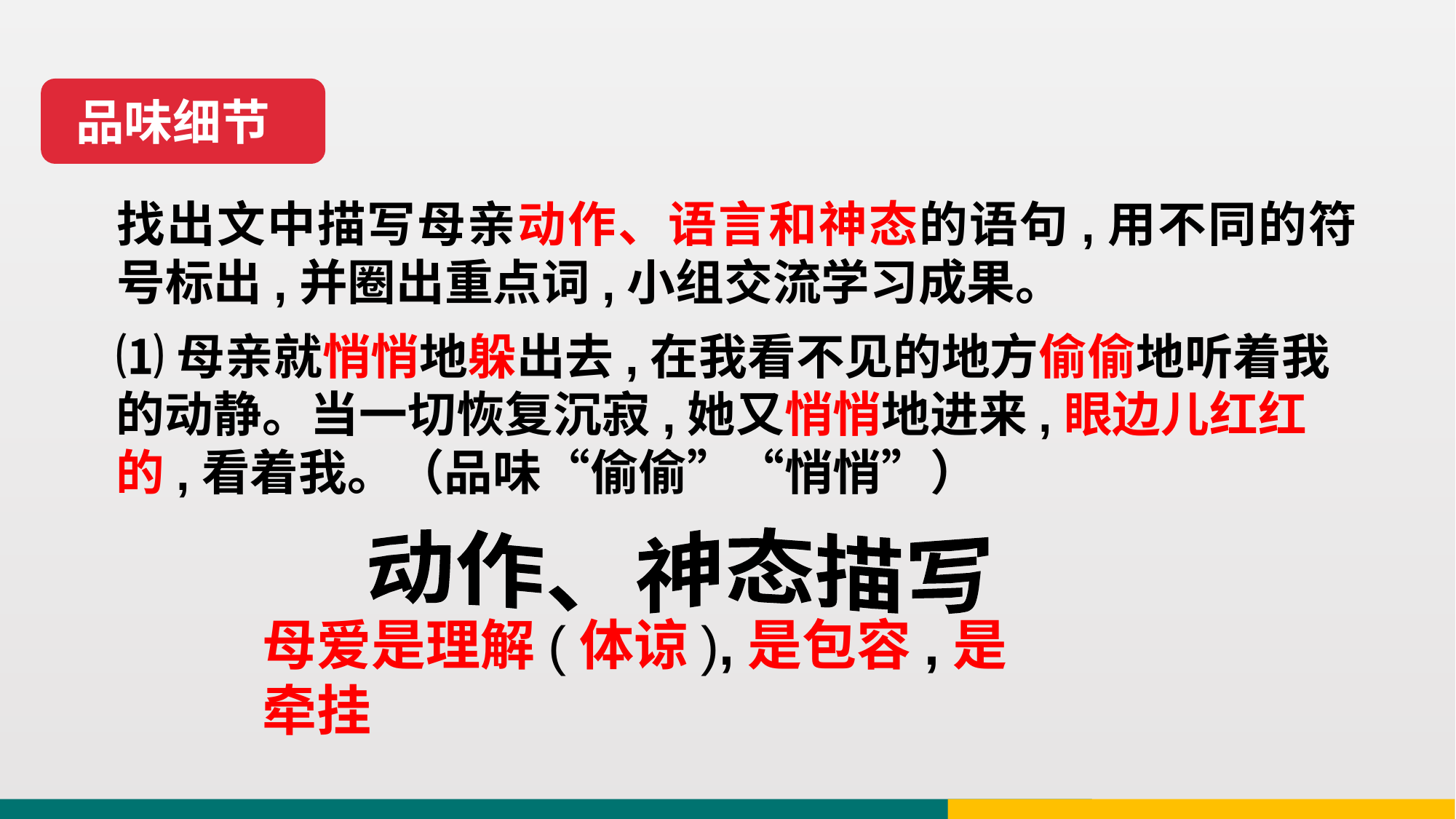

品味细节
找出文中描写母亲动作、语言和神态的语句,用不同的符号标出,并圈出重点词,小组交流学习成果。

⑴母亲就悄悄地躲出去,在我看不见的地方偷偷地听着我的动静。当一切恢复沉寂,她又悄悄地进来,眼边儿红红的,看着我。（品味“偷偷”“悄悄”）
动作、神态描写
母爱是理解(体谅),是包容,是牵挂